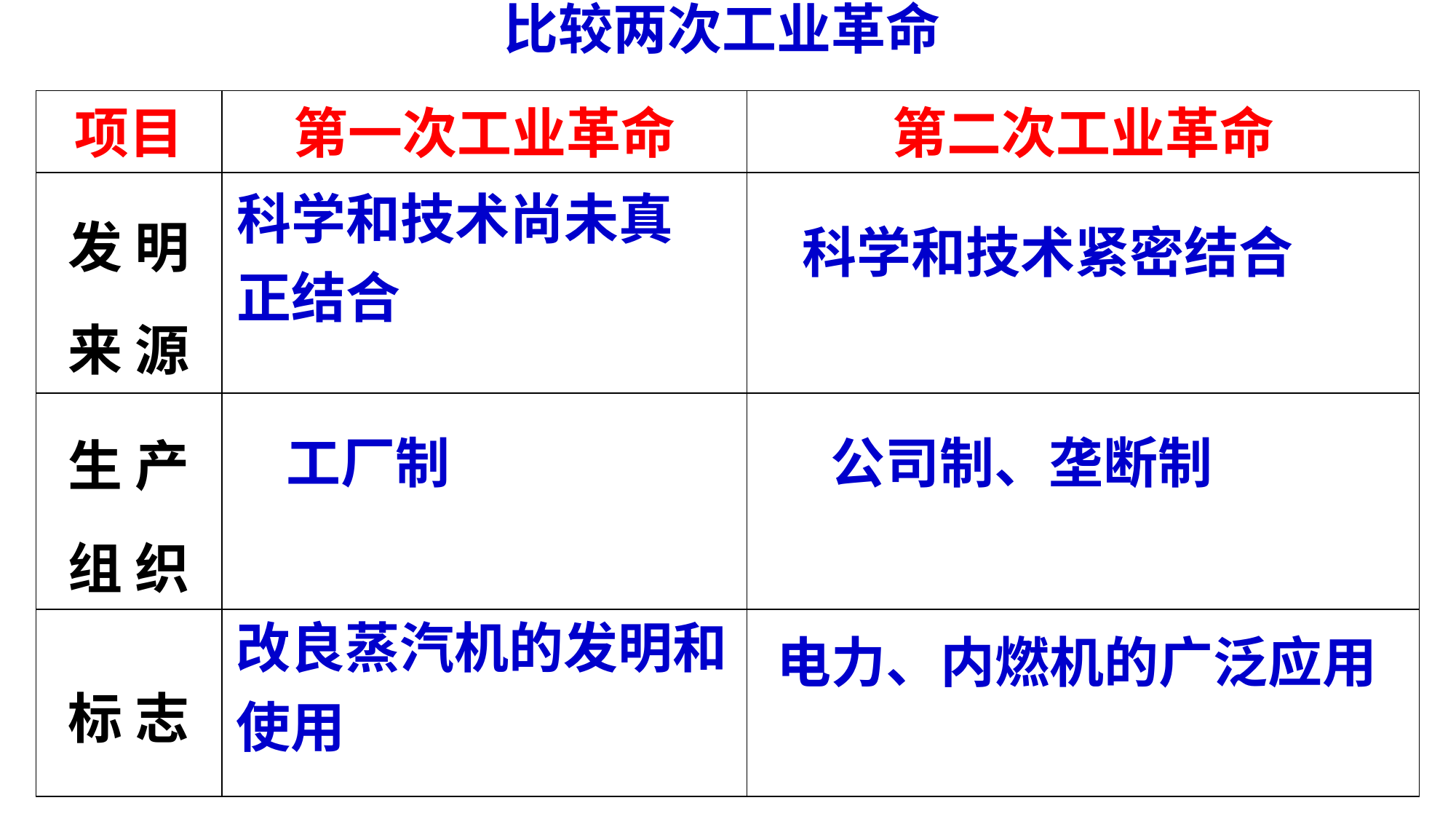

比较两次工业革命
| 项目 | 第一次工业革命 | 第二次工业革命 |
| --- | --- | --- |
| 发 明来 源 |  |  |
| 生 产组 织 |  |  |
| 标 志 |  |  |
科学和技术尚未真正结合
科学和技术紧密结合
工厂制
公司制、垄断制
改良蒸汽机的发明和使用
电力、内燃机的广泛应用